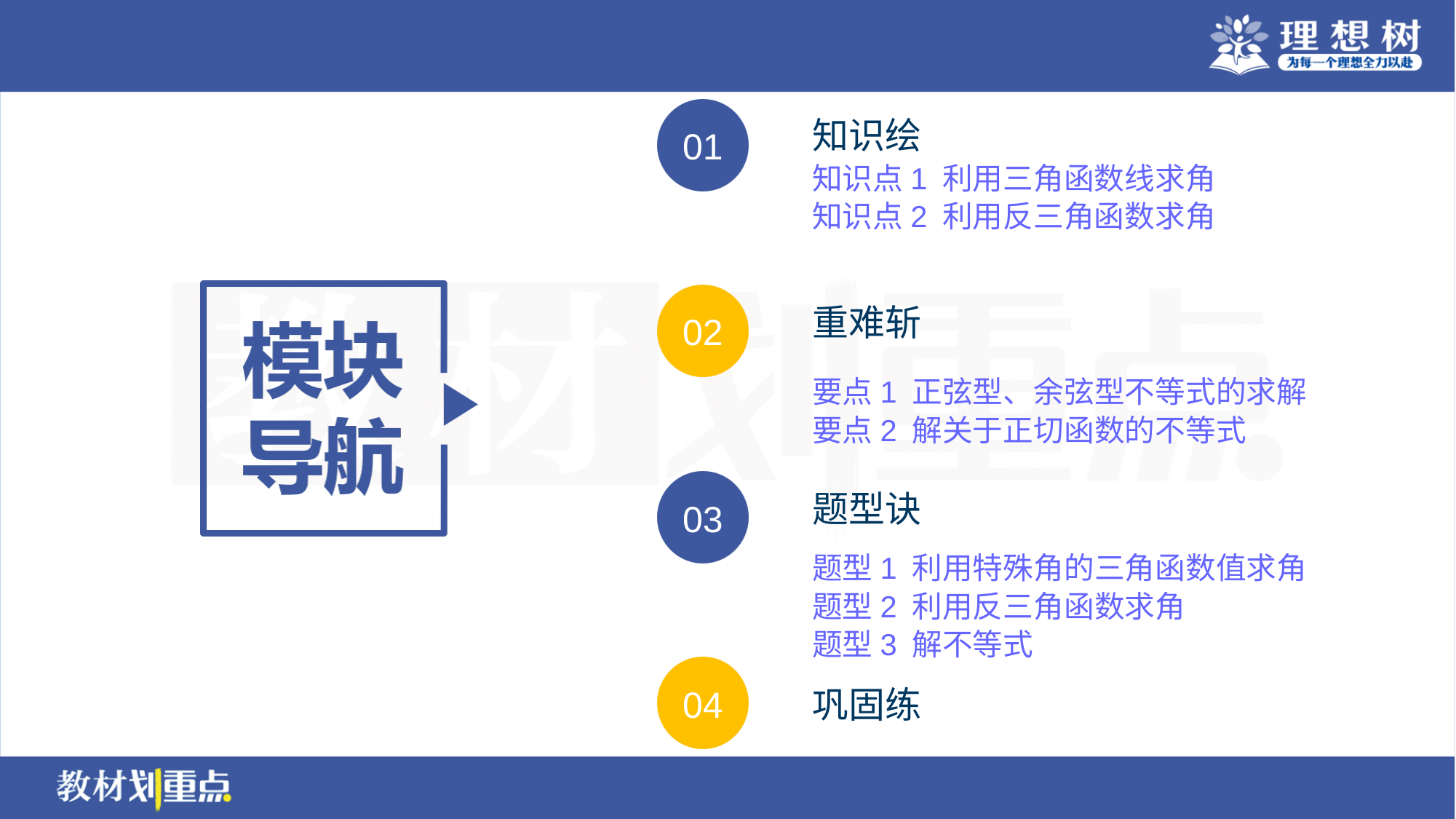

知识点1 利用三角函数线求角
知识点2 利用反三角函数求角
要点1 正弦型、余弦型不等式的求解
要点2 解关于正切函数的不等式
题型1 利用特殊角的三角函数值求角
题型2 利用反三角函数求角
题型3 解不等式